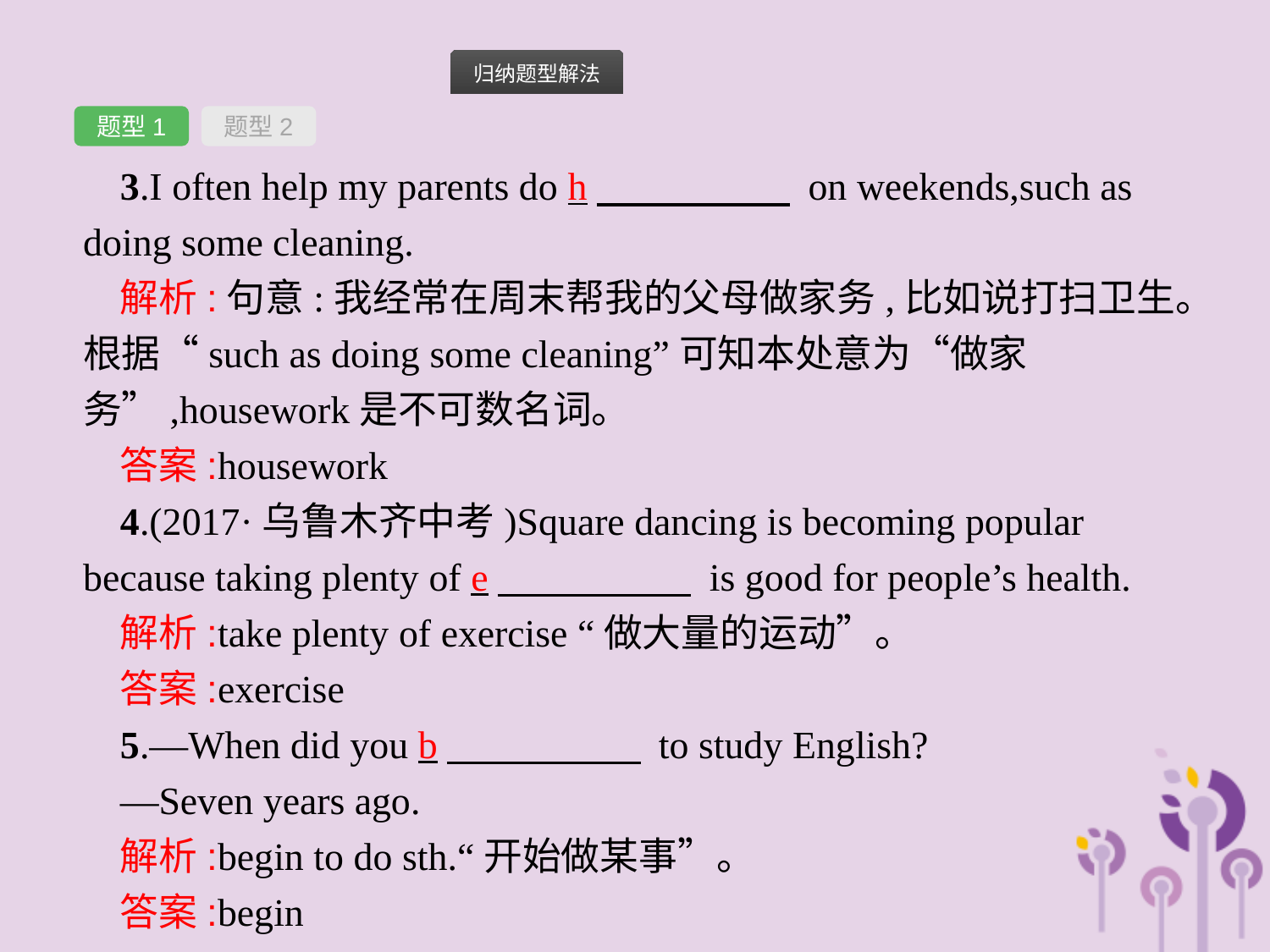

题型1
题型2
3.I often help my parents do h　　　　　 on weekends,such as doing some cleaning.
解析:句意:我经常在周末帮我的父母做家务,比如说打扫卫生。根据“such as doing some cleaning”可知本处意为“做家务”,housework是不可数名词。
答案:housework
4.(2017·乌鲁木齐中考)Square dancing is becoming popular because taking plenty of e　　　　　 is good for people’s health.
解析:take plenty of exercise “做大量的运动”。
答案:exercise
5.—When did you b　　　　　 to study English?
—Seven years ago.
解析:begin to do sth.“开始做某事”。
答案:begin